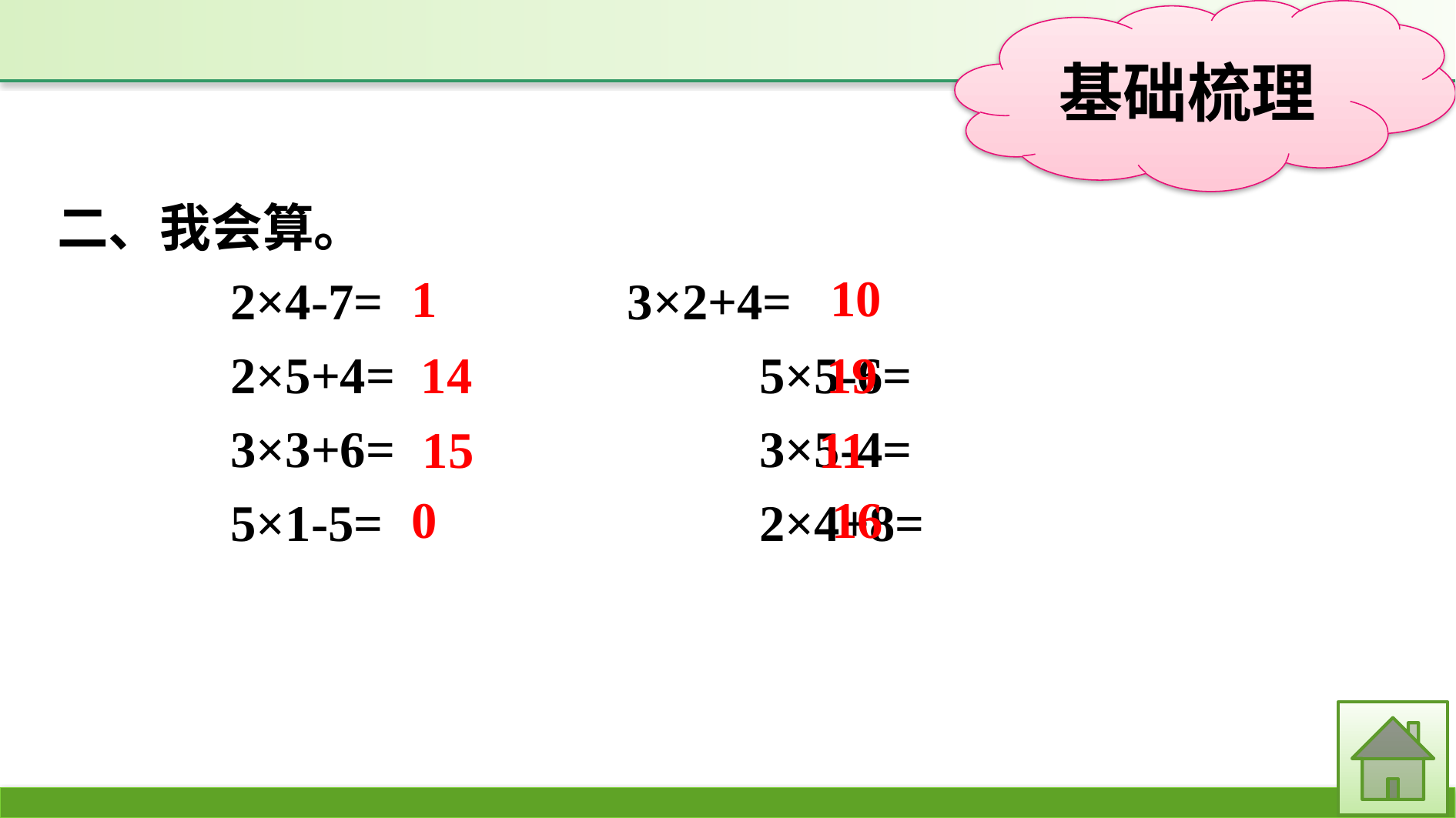

二、我会算。
2×4-7=　　　　	3×2+4=
2×5+4=			5×5-6=
3×3+6=			3×5-4=
5×1-5=			2×4+8=
10
1
19
14
11
15
16
0